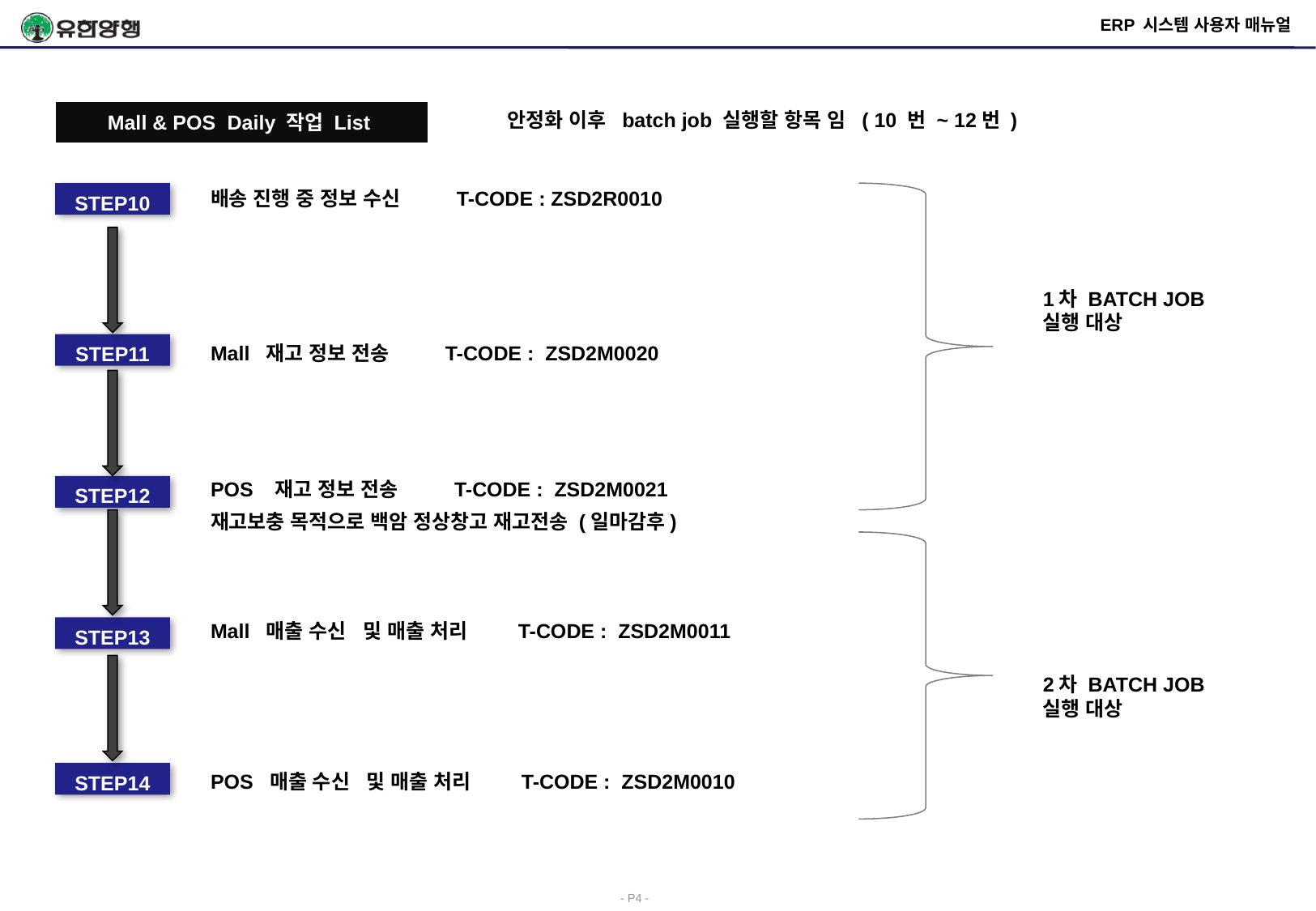

# ERP 시스템 사용자 매뉴얼
Mall & POS  Daily 작업 List
안정화 이후  batch job 실행할 항목 임  ( 10 번 ~ 12번 )
배송 진행 중 정보 수신         T-CODE : ZSD2R0010
STEP10

1차 BATCH JOB
실행 대상
STEP11
Mall  재고 정보 전송         T-CODE :  ZSD2M0020

POS   재고 정보 전송         T-CODE :  ZSD2M0021
STEP12
재고보충 목적으로 백암 정상창고 재고전송 (일마감후)

Mall  매출 수신   및 매출 처리        T-CODE :  ZSD2M0011
STEP13

2차 BATCH JOB
실행 대상
STEP14
POS  매출 수신   및 매출 처리        T-CODE :  ZSD2M0010